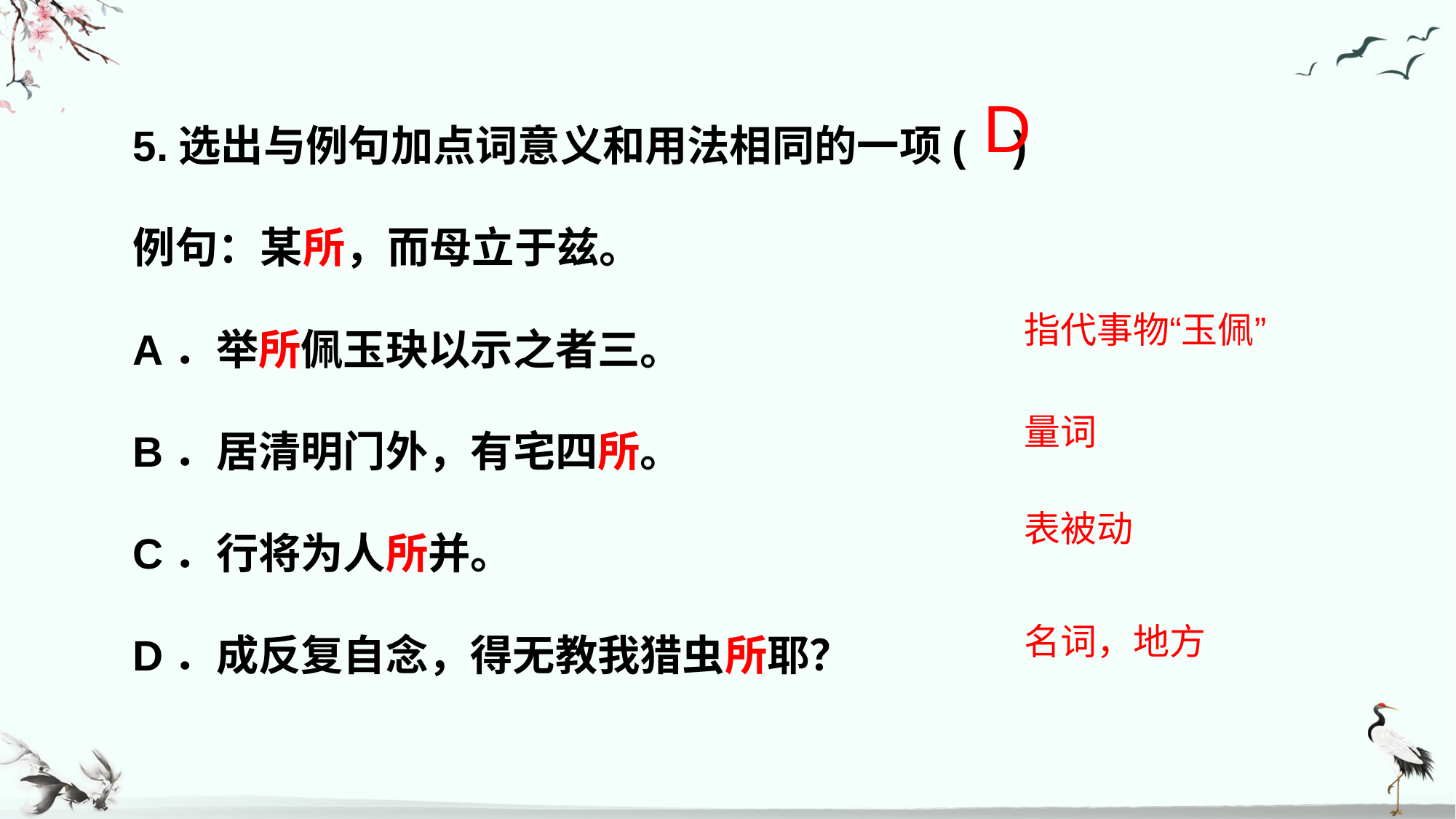

5.选出与例句加点词意义和用法相同的一项(    )
例句：某所，而母立于兹。
A．举所佩玉玦以示之者三。
B．居清明门外，有宅四所。
C．行将为人所并。
D．成反复自念，得无教我猎虫所耶？
D
指代事物“玉佩”
量词
表被动
名词，地方